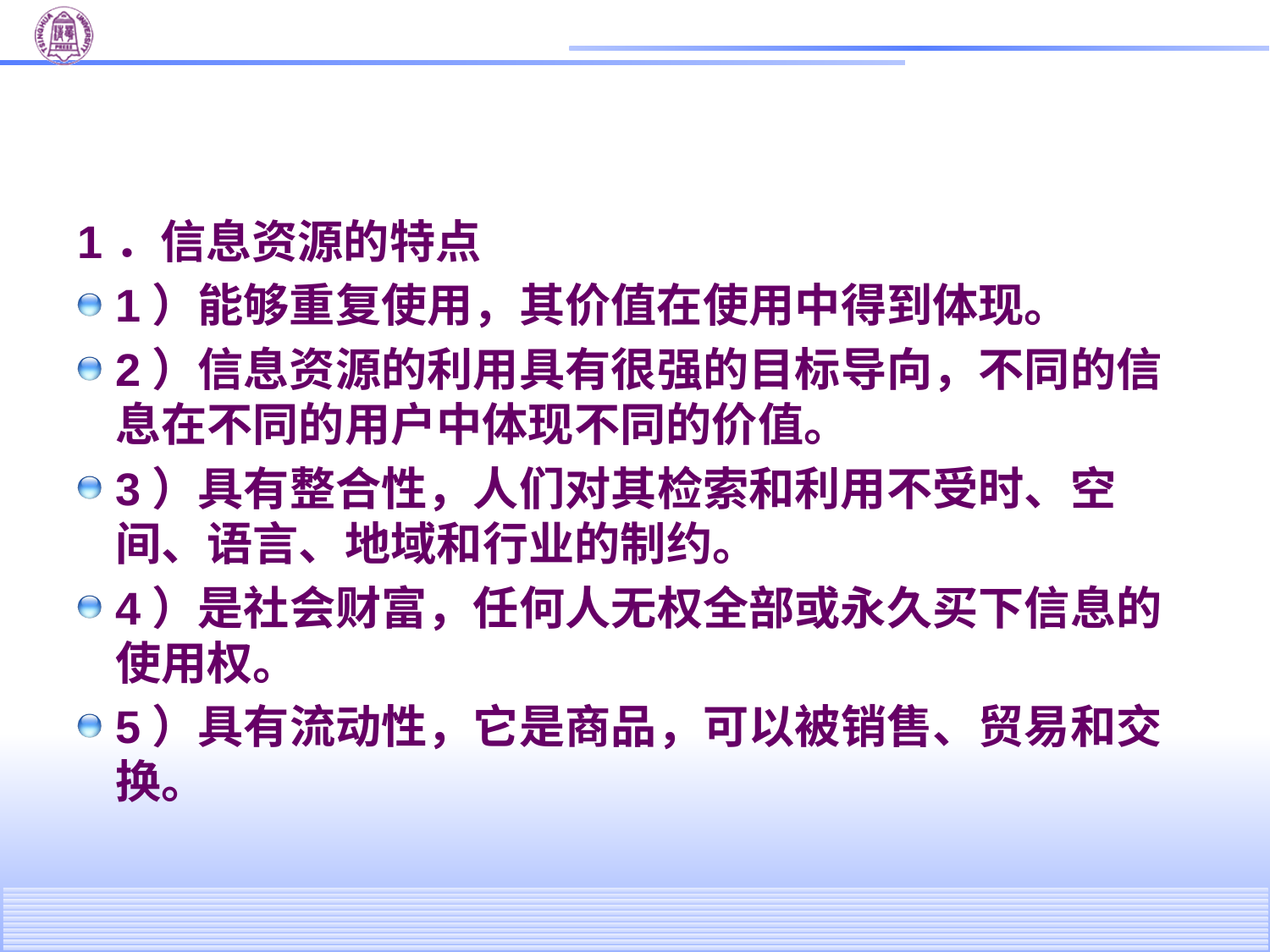

#
1．信息资源的特点
1）能够重复使用，其价值在使用中得到体现。
2）信息资源的利用具有很强的目标导向，不同的信息在不同的用户中体现不同的价值。
3）具有整合性，人们对其检索和利用不受时、空间、语言、地域和行业的制约。
4）是社会财富，任何人无权全部或永久买下信息的使用权。
5）具有流动性，它是商品，可以被销售、贸易和交换。